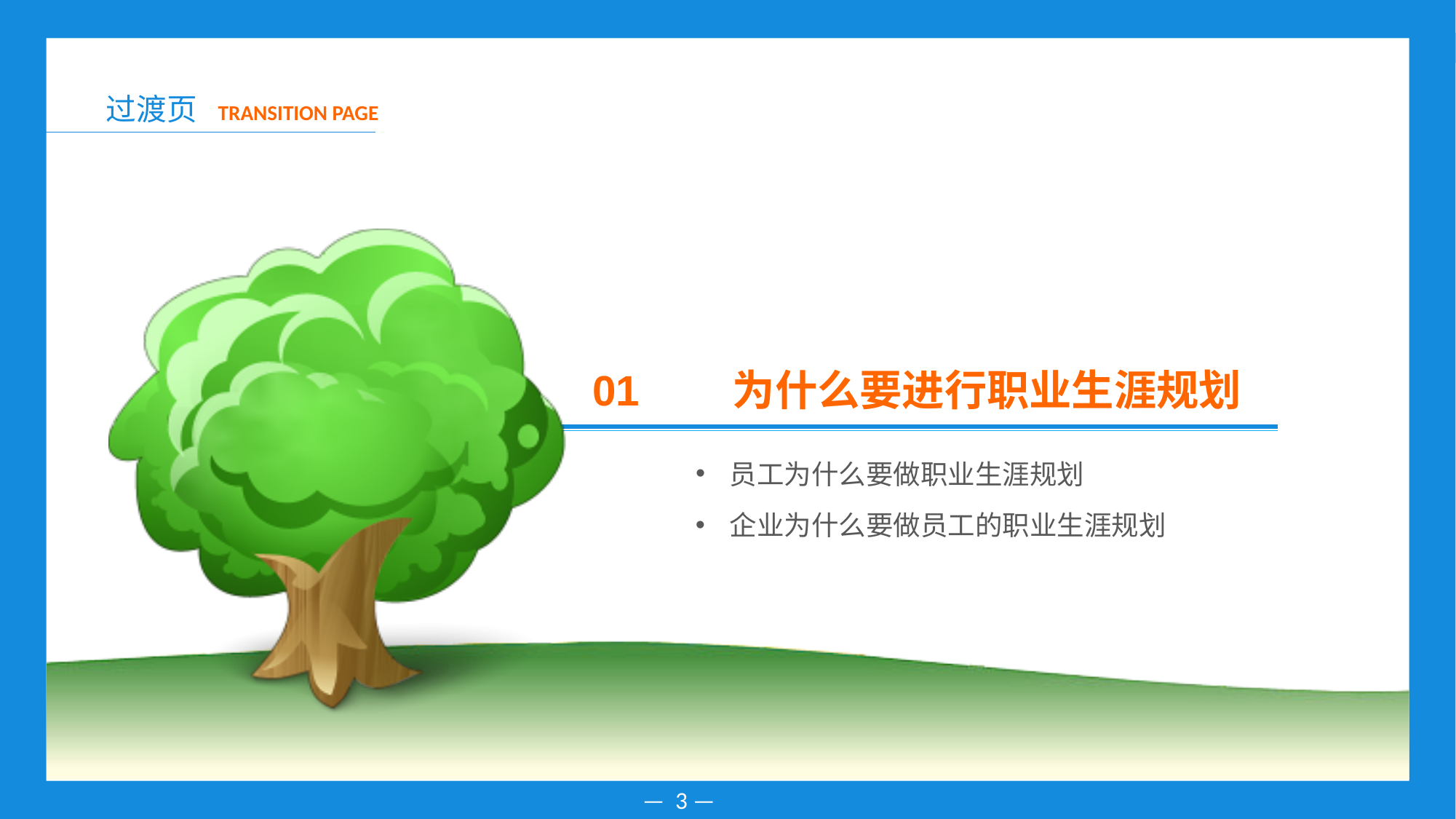

01       为什么要进行职业生涯规划
员工为什么要做职业生涯规划
企业为什么要做员工的职业生涯规划